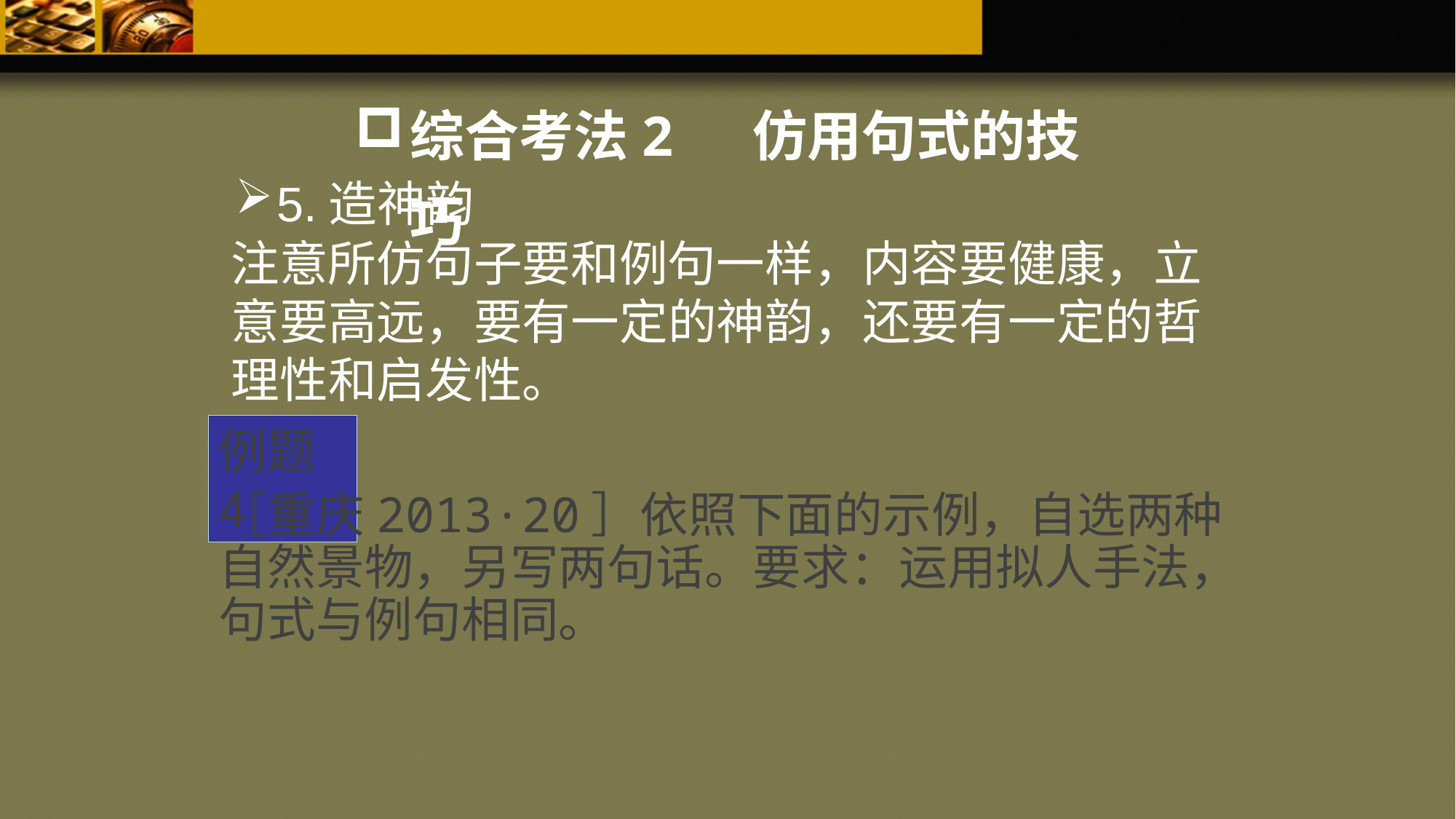

综合考法2  仿用句式的技巧
5.造神韵
注意所仿句子要和例句一样，内容要健康，立意要高远，要有一定的神韵，还要有一定的哲理性和启发性。
例题4
［重庆2013·20］依照下面的示例，自选两种自然景物，另写两句话。要求：运用拟人手法，句式与例句相同。